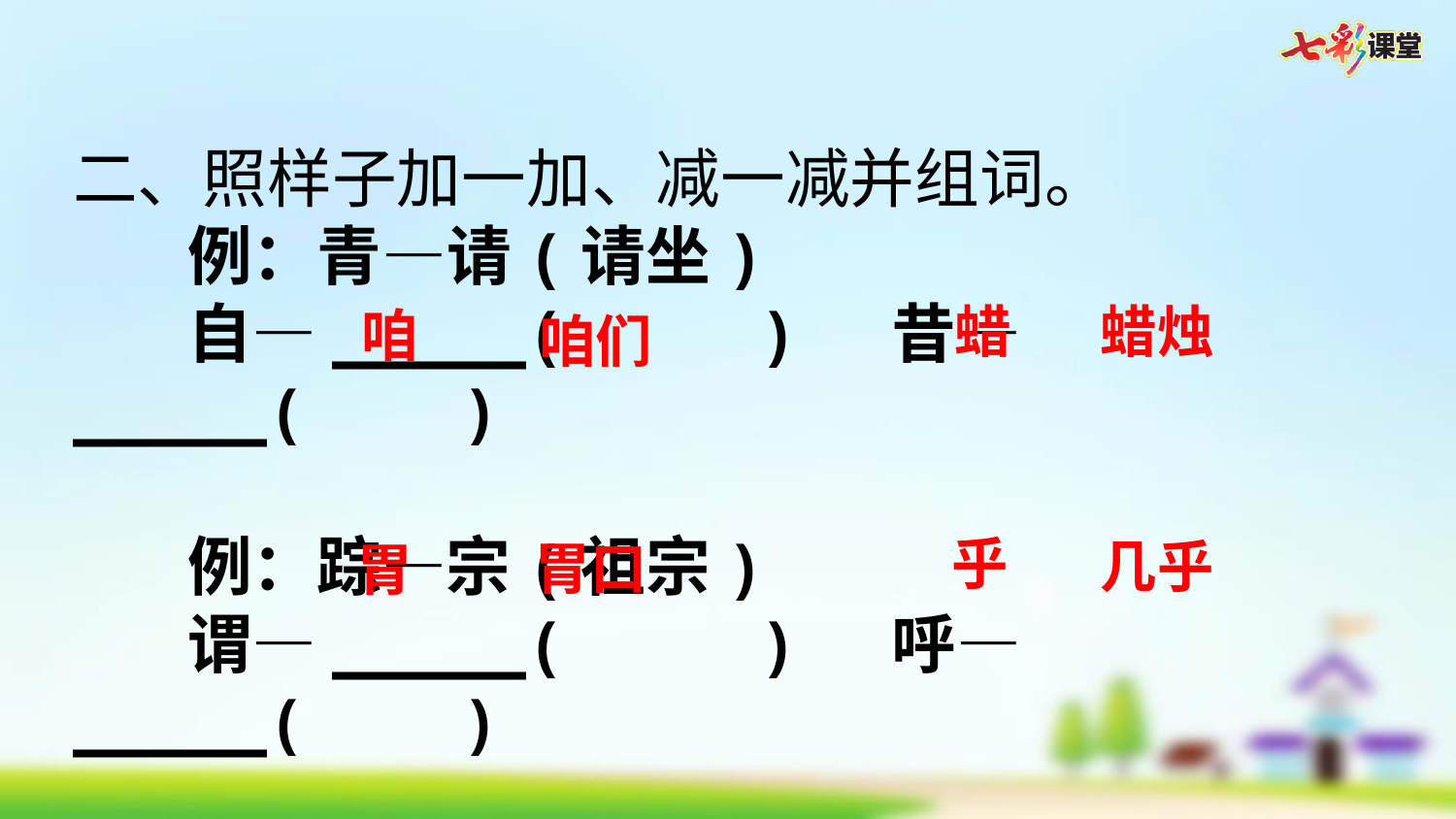

二、照样子加一加、减一减并组词。
例：青—请(请坐)
自—_____(     )  昔—_____(    )

例：踪—宗(祖宗)
谓—_____(     )  呼—_____(    )
蜡
蜡烛
咱
咱们
乎
几乎
胃口
胃